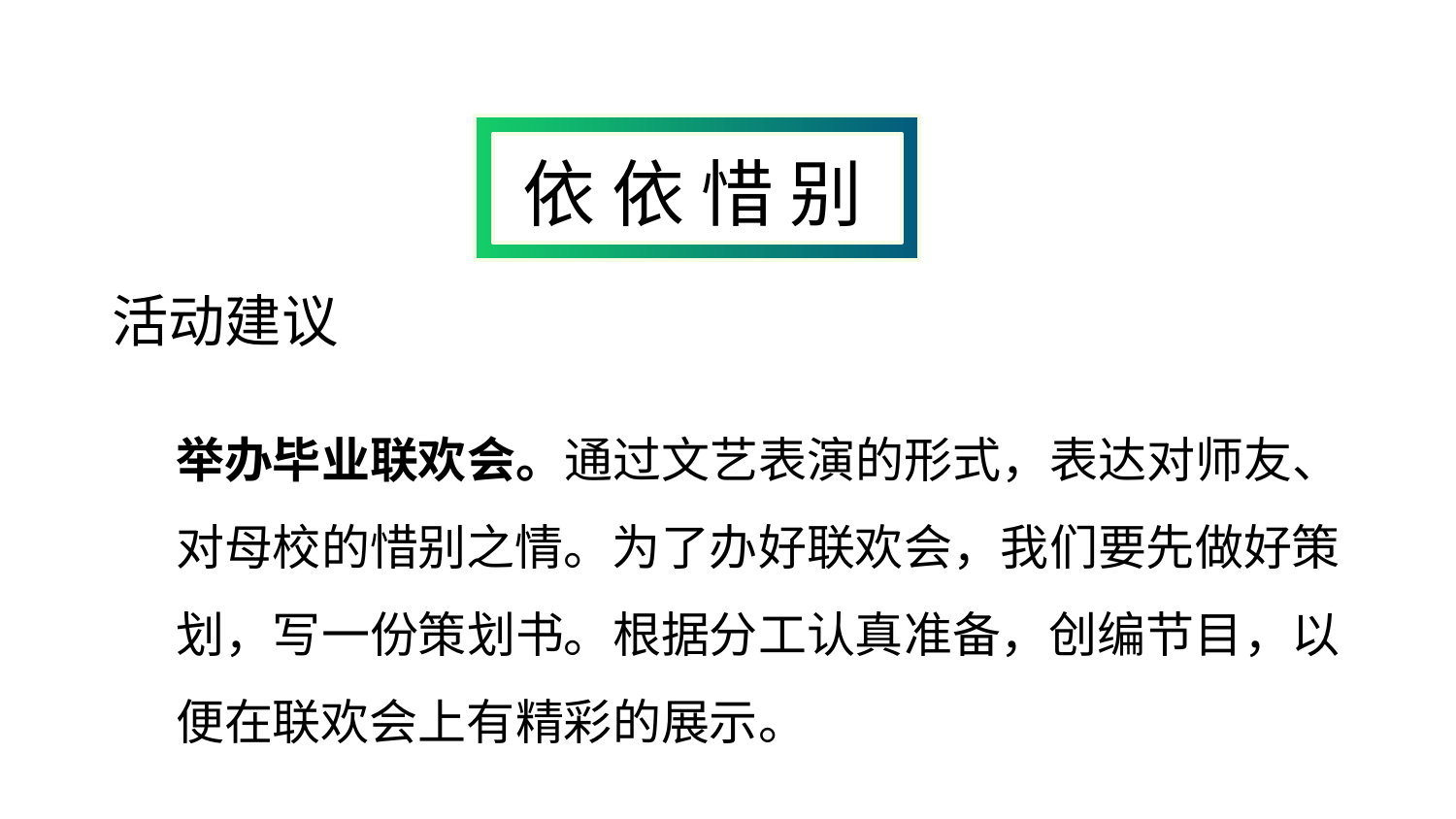

依 依 惜 别
活动建议
举办毕业联欢会。通过文艺表演的形式，表达对师友、对母校的惜别之情。为了办好联欢会，我们要先做好策划，写一份策划书。根据分工认真准备，创编节目，以便在联欢会上有精彩的展示。